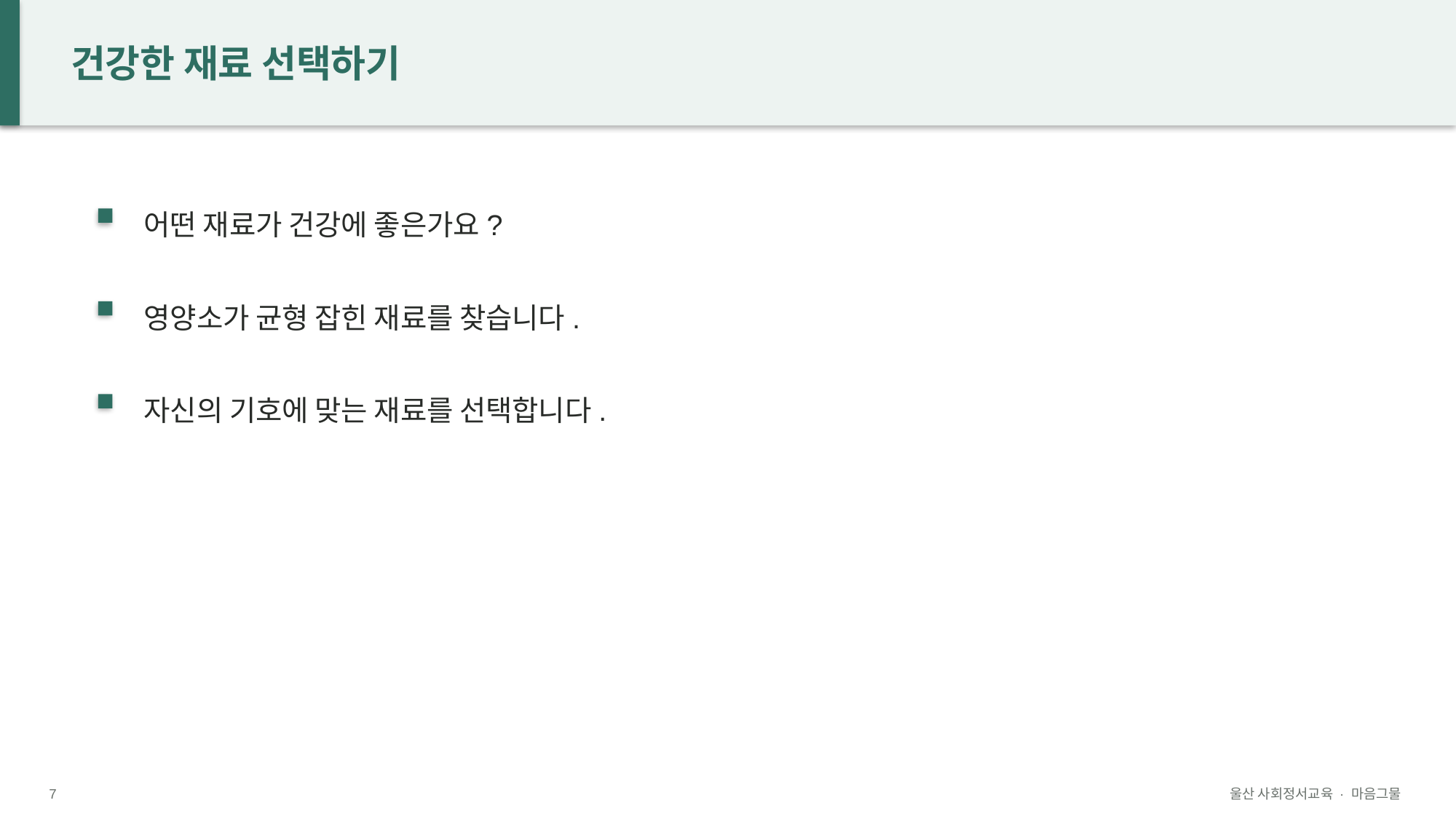

건강한 재료 선택하기
어떤 재료가 건강에 좋은가요?

영양소가 균형 잡힌 재료를 찾습니다.

자신의 기호에 맞는 재료를 선택합니다.

7
울산 사회정서교육 · 마음그물